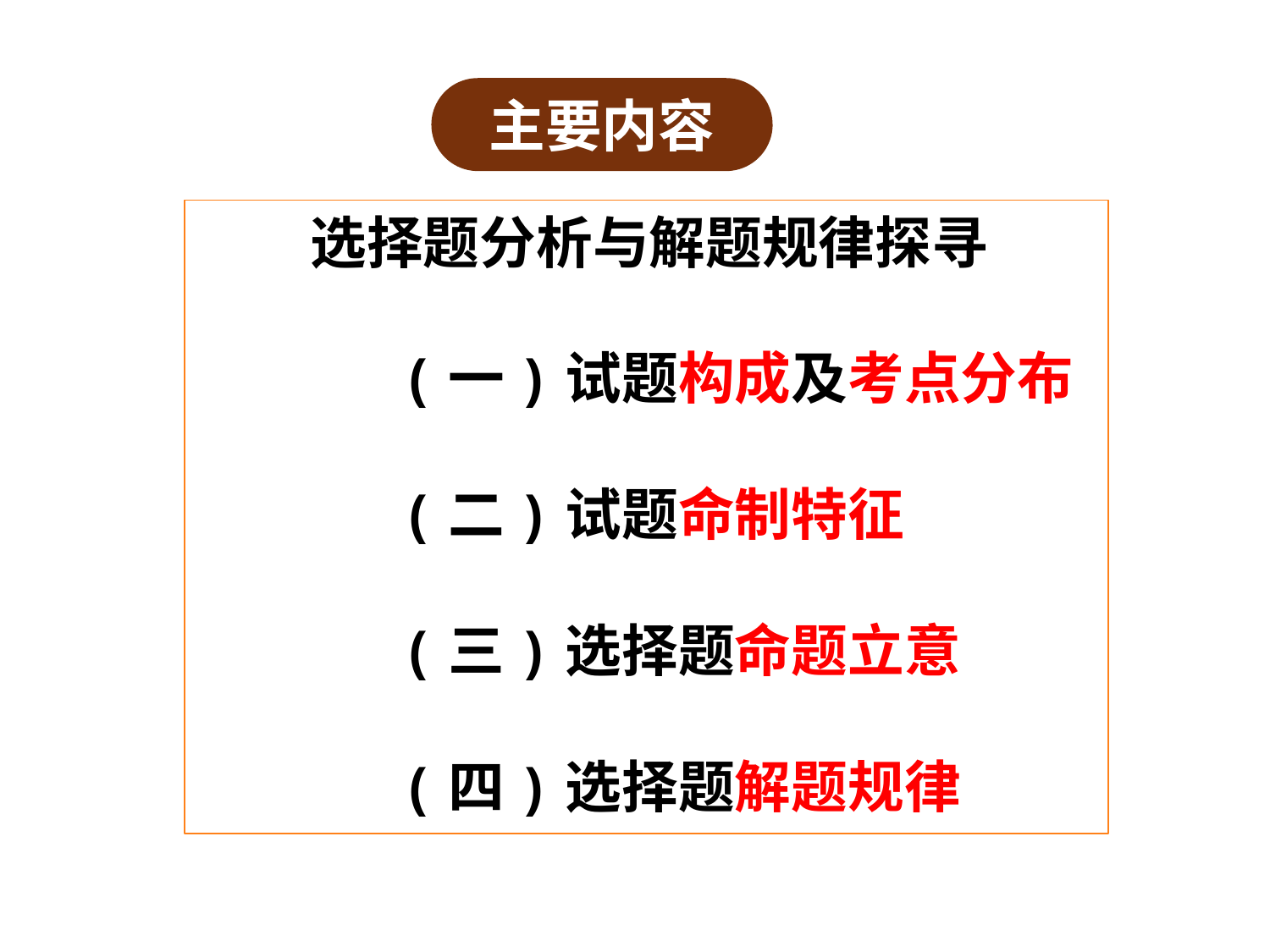

主要内容
    选择题分析与解题规律探寻

      (一)试题构成及考点分布

      (二)试题命制特征

      (三)选择题命题立意

      (四)选择题解题规律